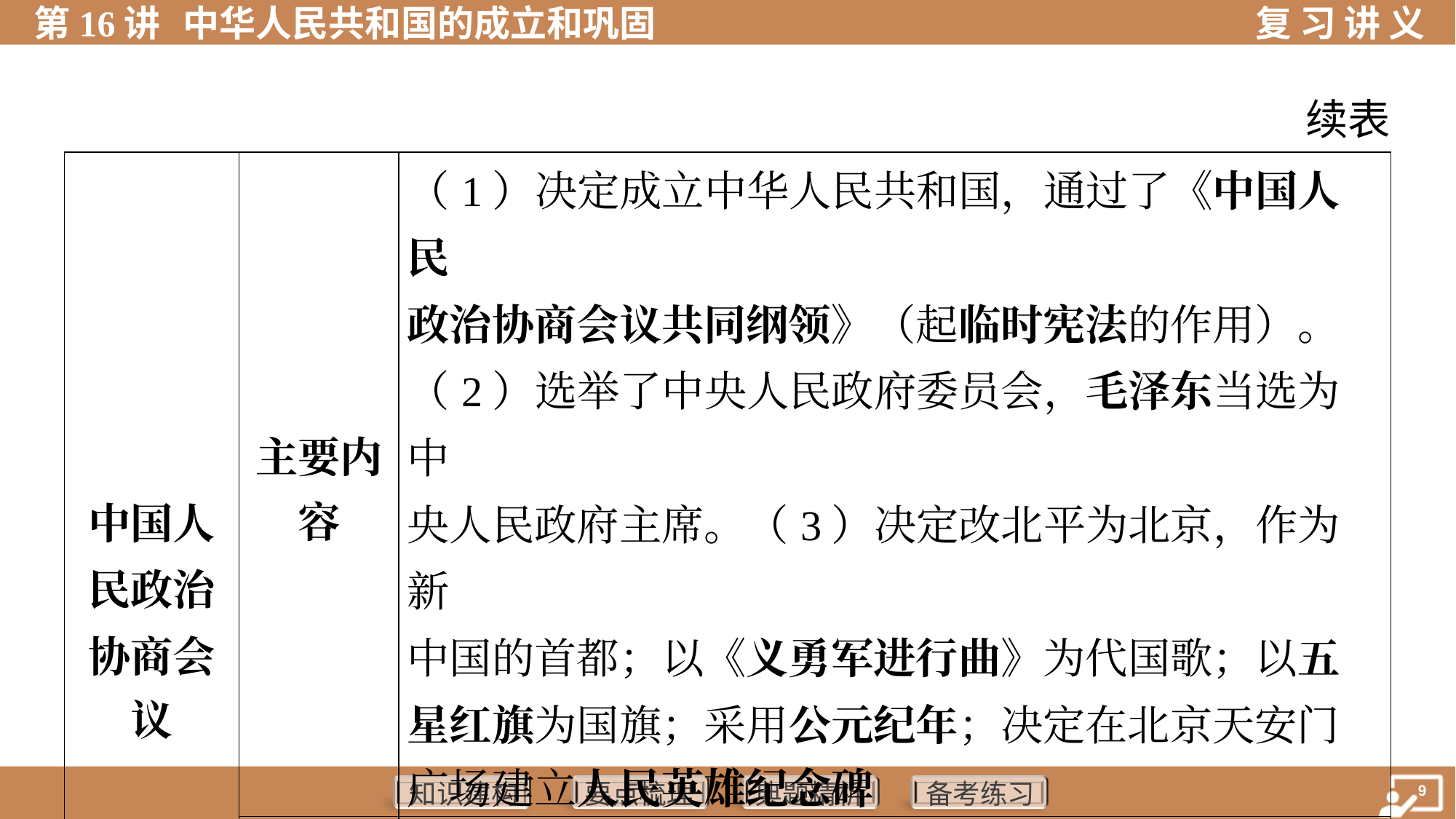

续表
| 中国人 民政治 协商会 议 | 主要内 容 | （1）决定成立中华人民共和国，通过了《中国人民 政治协商会议共同纲领》（起临时宪法的作用）。 （2）选举了中央人民政府委员会，毛泽东当选为中 央人民政府主席。（3）决定改北平为北京，作为新 中国的首都；以《义勇军进行曲》为代国歌；以五 星红旗为国旗；采用公元纪年；决定在北京天安门 广场建立人民英雄纪念碑 |  |
| --- | --- | --- | --- |
|  | 意义 | 标志着中国共产党领导的多党合作和政治协商制度 正式确立 |  |